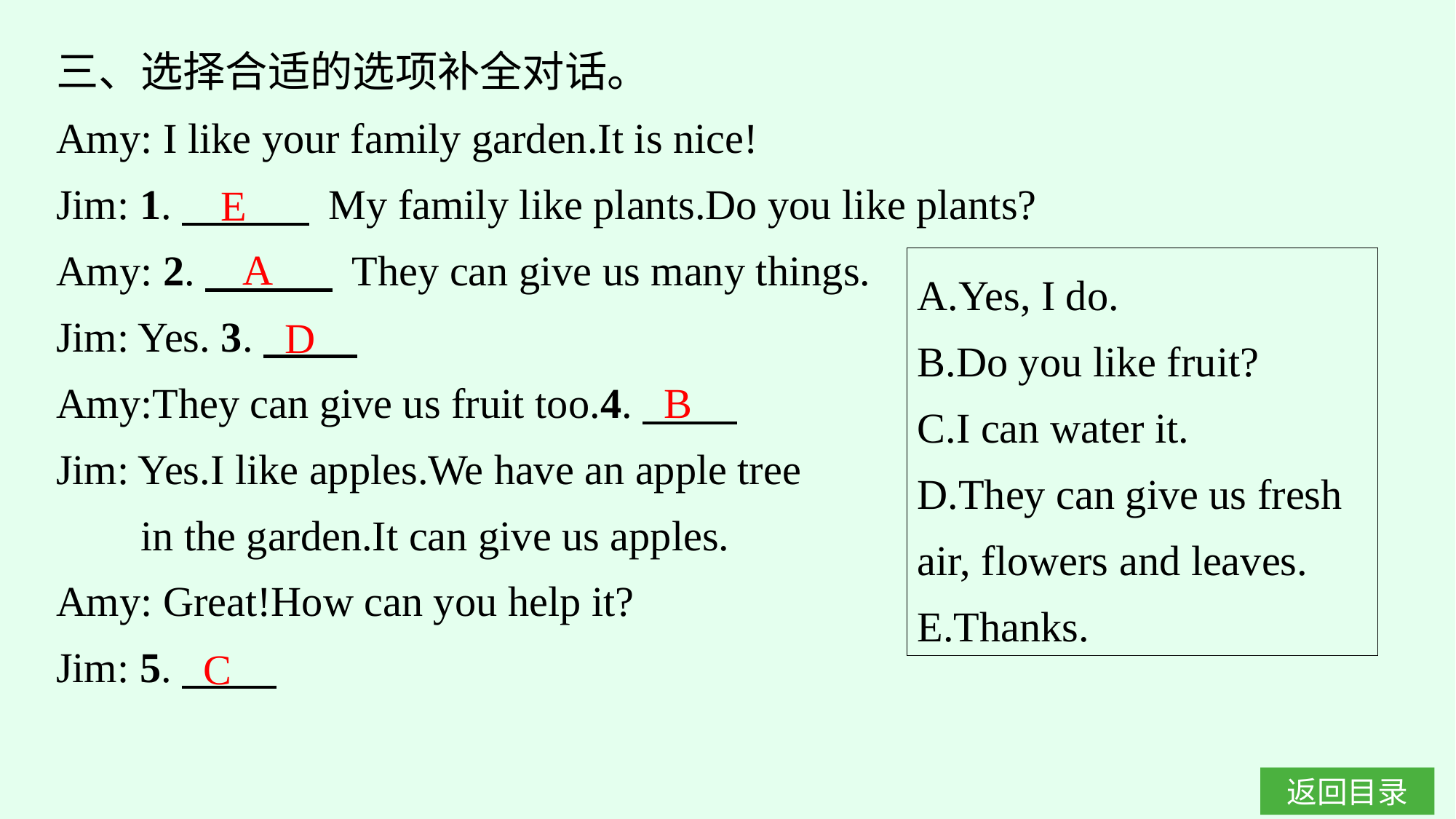

三、选择合适的选项补全对话。
Amy: I like your family garden.It is nice!
Jim: 1.　　　 My family like plants.Do you like plants?
Amy: 2.　　　 They can give us many things.
Jim: Yes. 3.
Amy:They can give us fruit too.4.
Jim: Yes.I like apples.We have an apple tree
        in the garden.It can give us apples.
Amy: Great!How can you help it?
Jim: 5.
E
A
A.Yes, I do.
B.Do you like fruit?
C.I can water it.
D.They can give us fresh air, flowers and leaves.
E.Thanks.
D
B
C